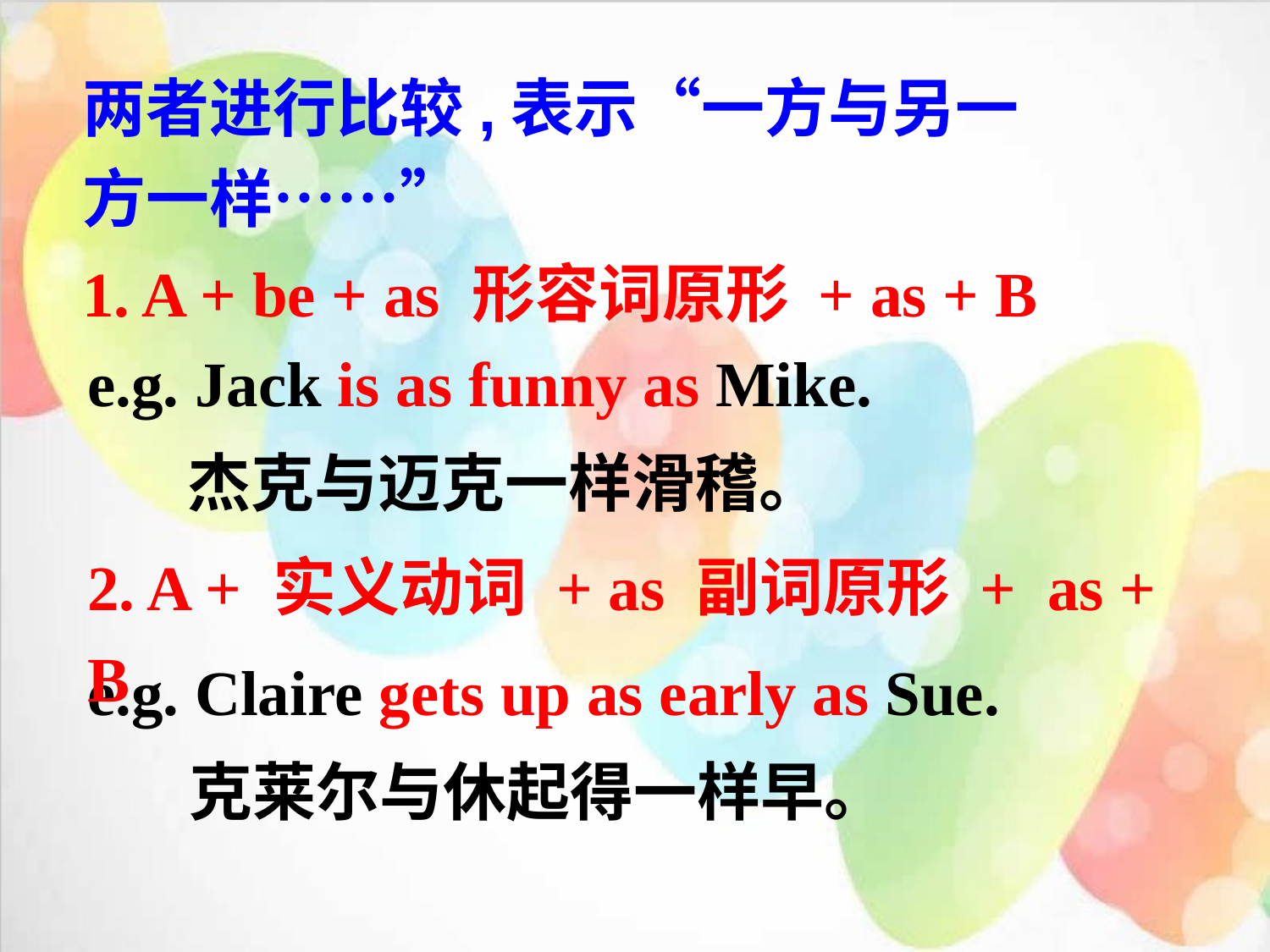

两者进行比较,表示“一方与另一方一样……”
1. A + be + as 形容词原形 + as + B
e.g. Jack is as funny as Mike.
杰克与迈克一样滑稽。
2. A + 实义动词 + as 副词原形 +  as + B
e.g. Claire gets up as early as Sue.
克莱尔与休起得一样早。